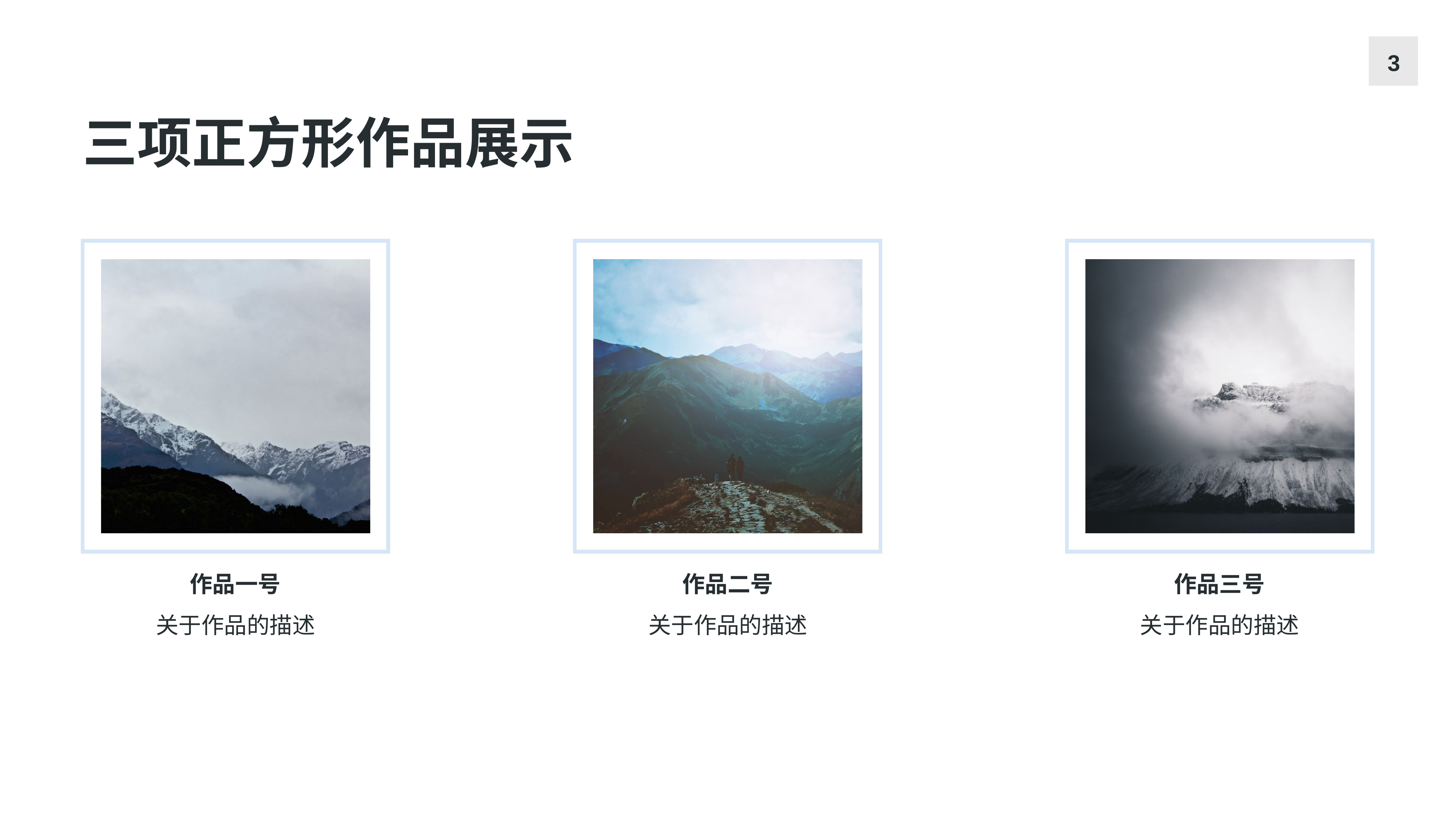

3
三项正方形作品展示

作品一号
作品二号
作品三号
关于作品的描述
关于作品的描述
关于作品的描述